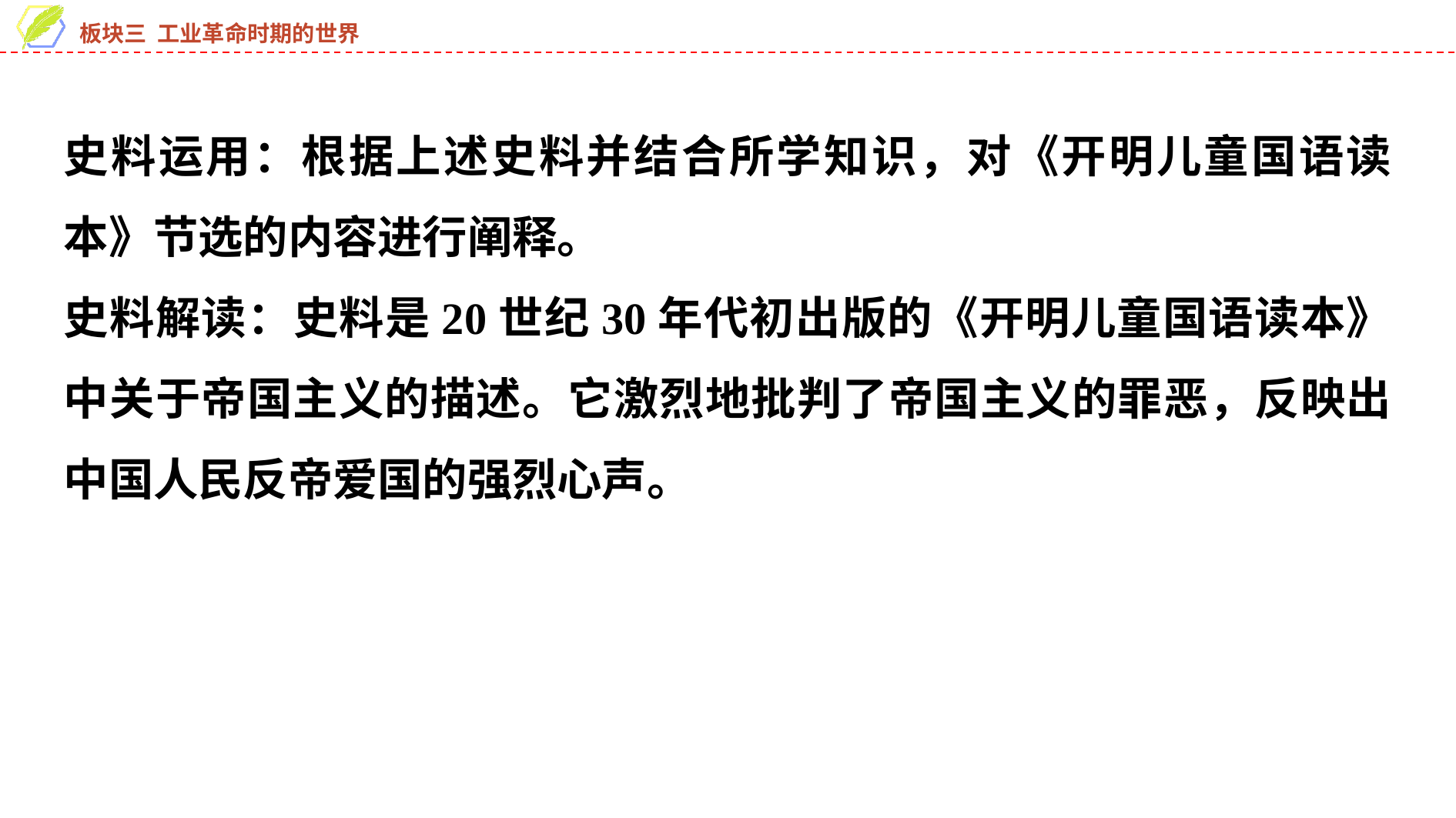

史料运用：根据上述史料并结合所学知识，对《开明儿童国语读本》节选的内容进行阐释。
史料解读：史料是20世纪30年代初出版的《开明儿童国语读本》中关于帝国主义的描述。它激烈地批判了帝国主义的罪恶，反映出中国人民反帝爱国的强烈心声。